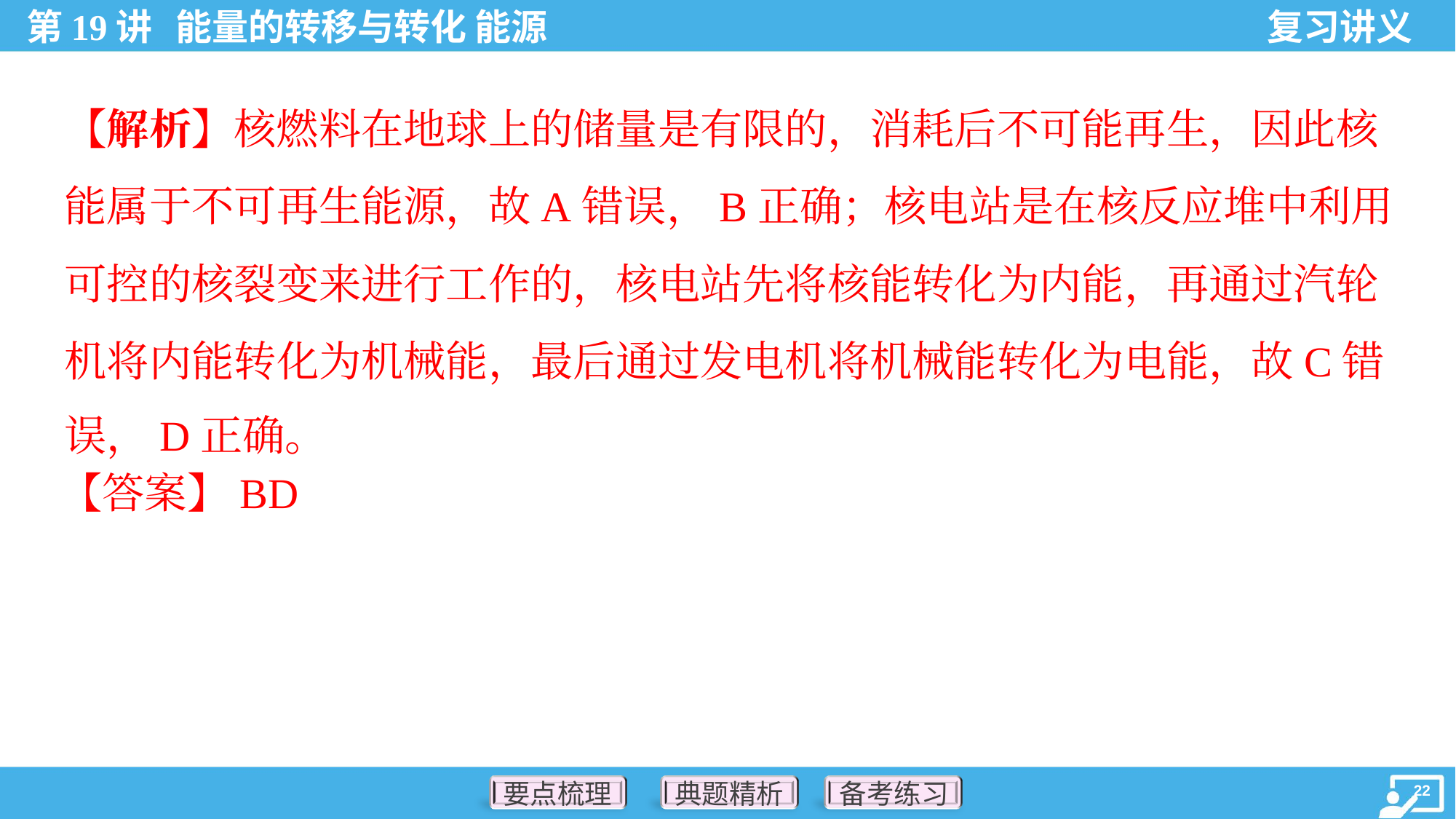

【解析】核燃料在地球上的储量是有限的，消耗后不可能再生，因此核
能属于不可再生能源，故A错误，B正确；核电站是在核反应堆中利用
可控的核裂变来进行工作的，核电站先将核能转化为内能，再通过汽轮
机将内能转化为机械能，最后通过发电机将机械能转化为电能，故C错
误，D正确。
【答案】BD